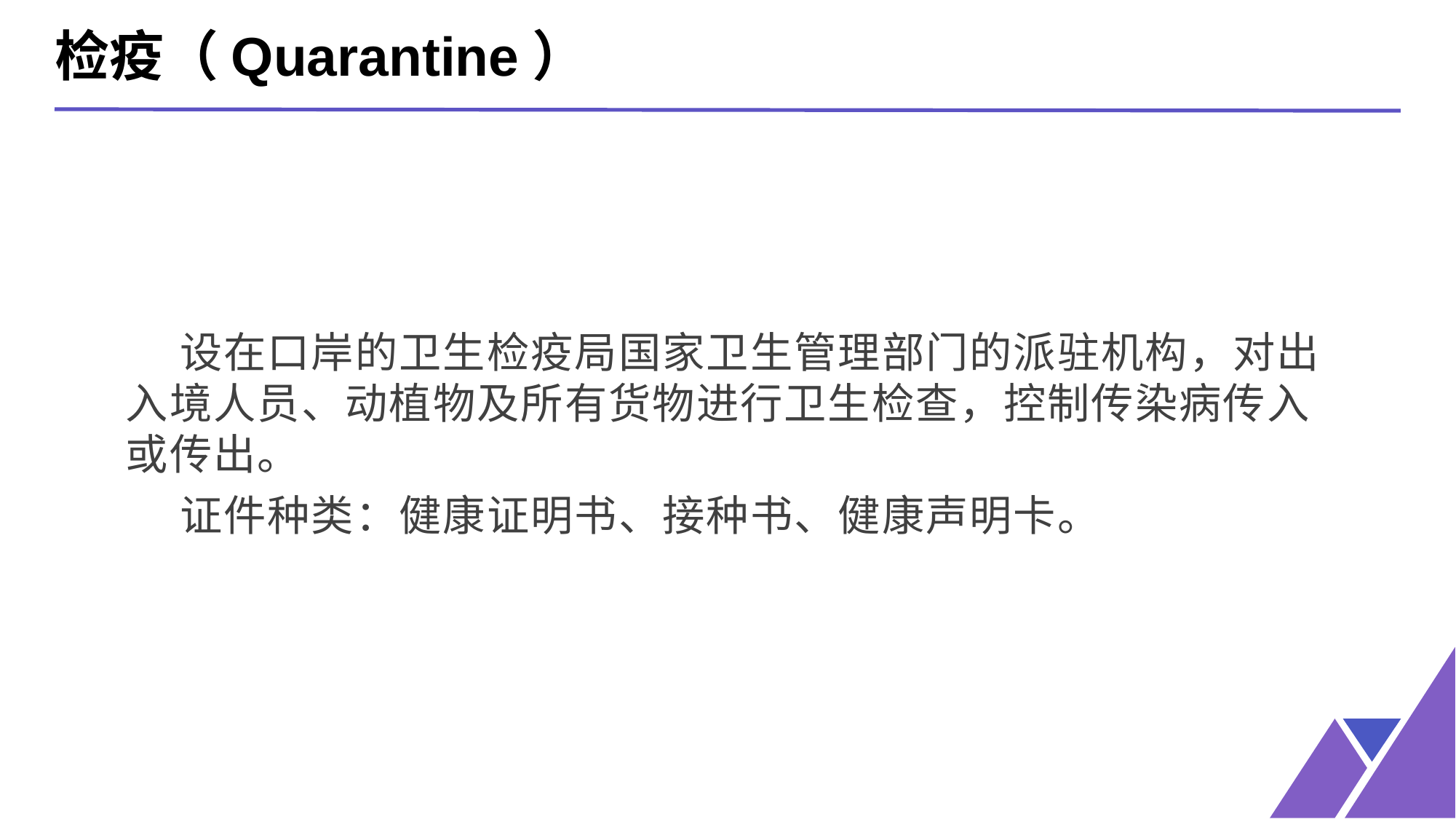

检疫（Quarantine）
    设在口岸的卫生检疫局国家卫生管理部门的派驻机构，对出入境人员、动植物及所有货物进行卫生检查，控制传染病传入或传出。
    证件种类：健康证明书、接种书、健康声明卡。